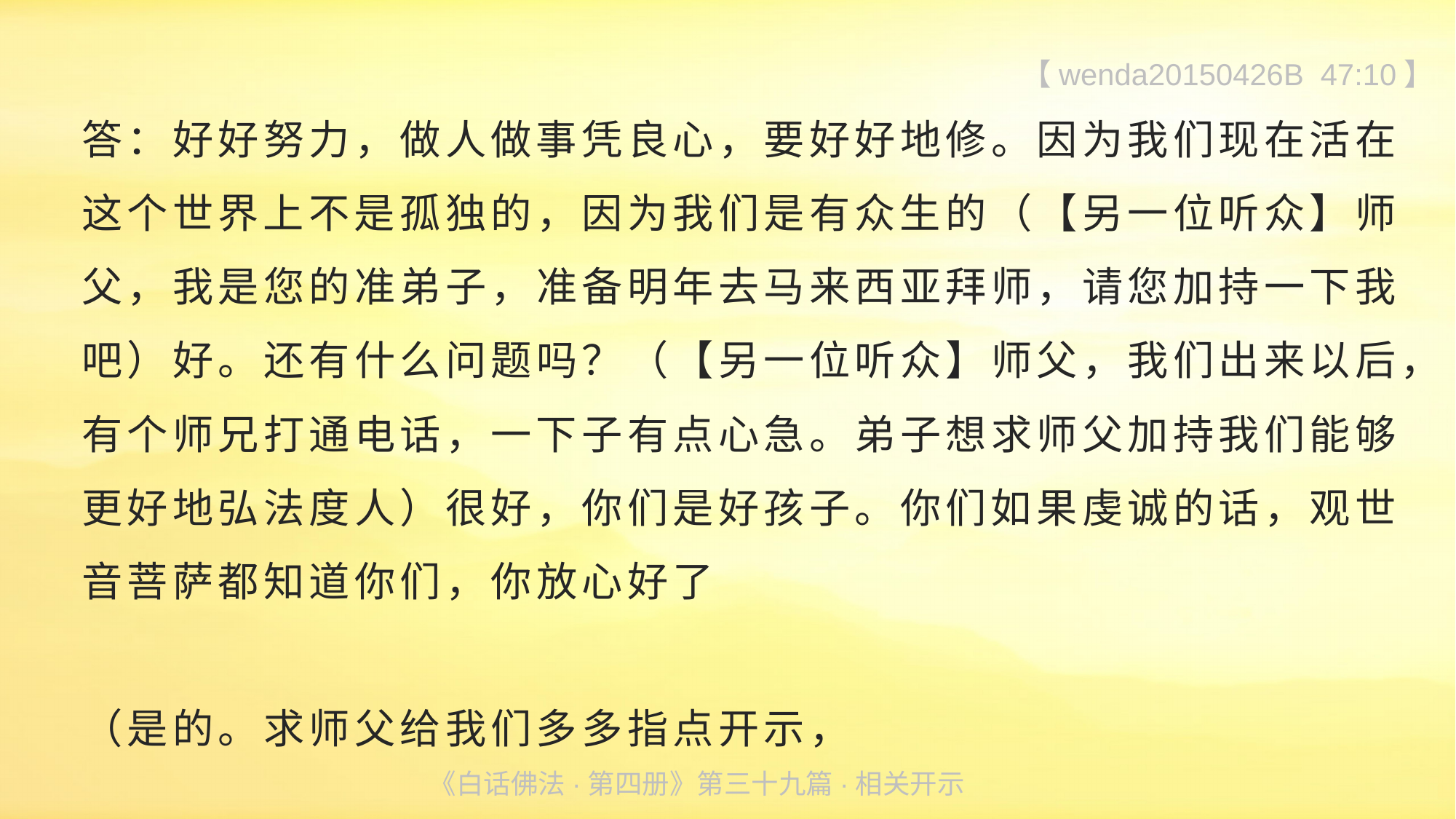

【wenda20150426B  47:10】
答：好好努力，做人做事凭良心，要好好地修。因为我们现在活在这个世界上不是孤独的，因为我们是有众生的（【另一位听众】师父，我是您的准弟子，准备明年去马来西亚拜师，请您加持一下我吧）好。还有什么问题吗？（【另一位听众】师父，我们出来以后，有个师兄打通电话，一下子有点心急。弟子想求师父加持我们能够更好地弘法度人）很好，你们是好孩子。你们如果虔诚的话，观世音菩萨都知道你们，你放心好了

（是的。求师父给我们多多指点开示，
《白话佛法·第四册》第三十九篇·相关开示